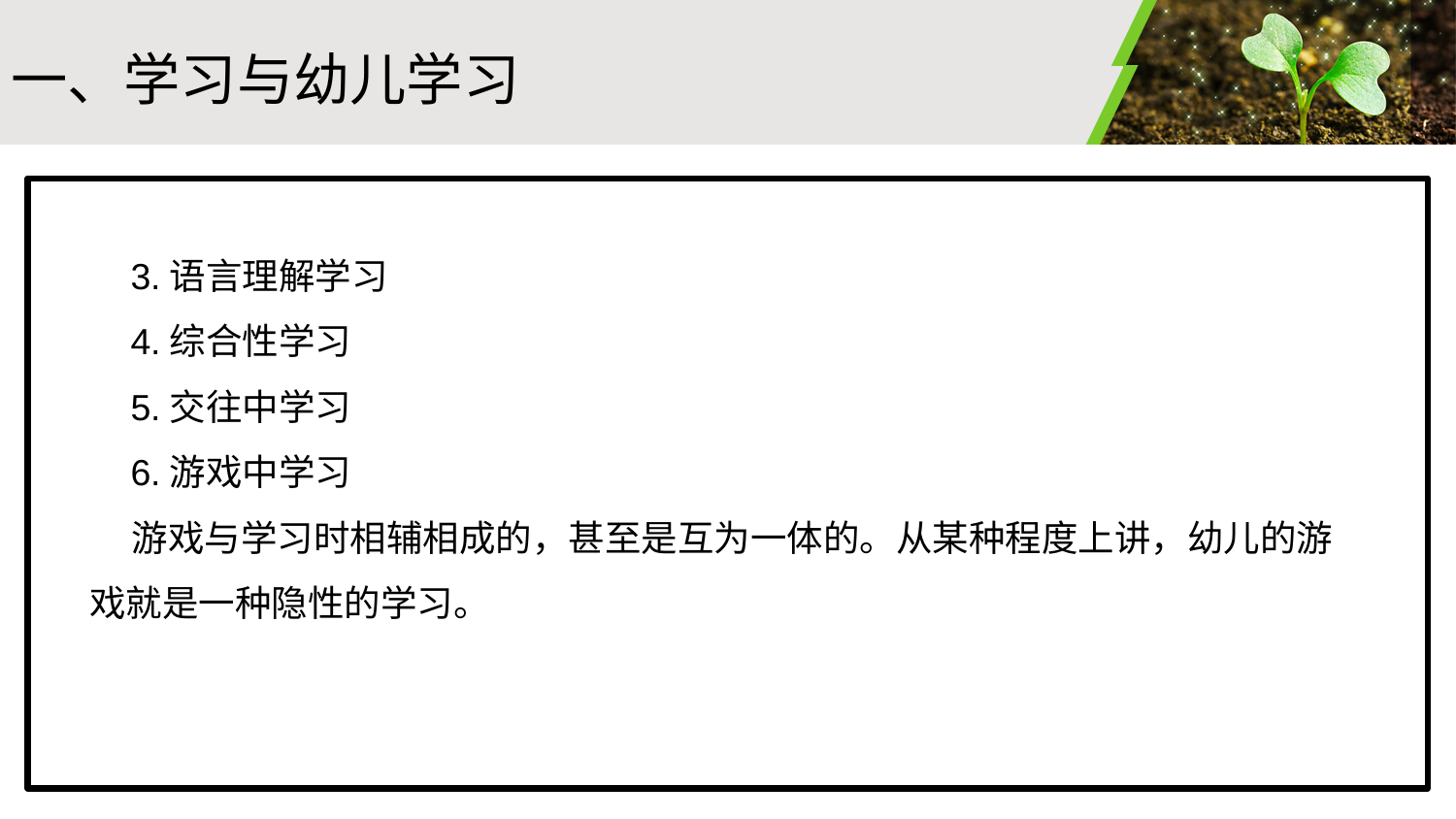

#
一、学习与幼儿学习

    3.语言理解学习
    4.综合性学习
    5.交往中学习
    6.游戏中学习
    游戏与学习时相辅相成的，甚至是互为一体的。从某种程度上讲，幼儿的游戏就是一种隐性的学习。